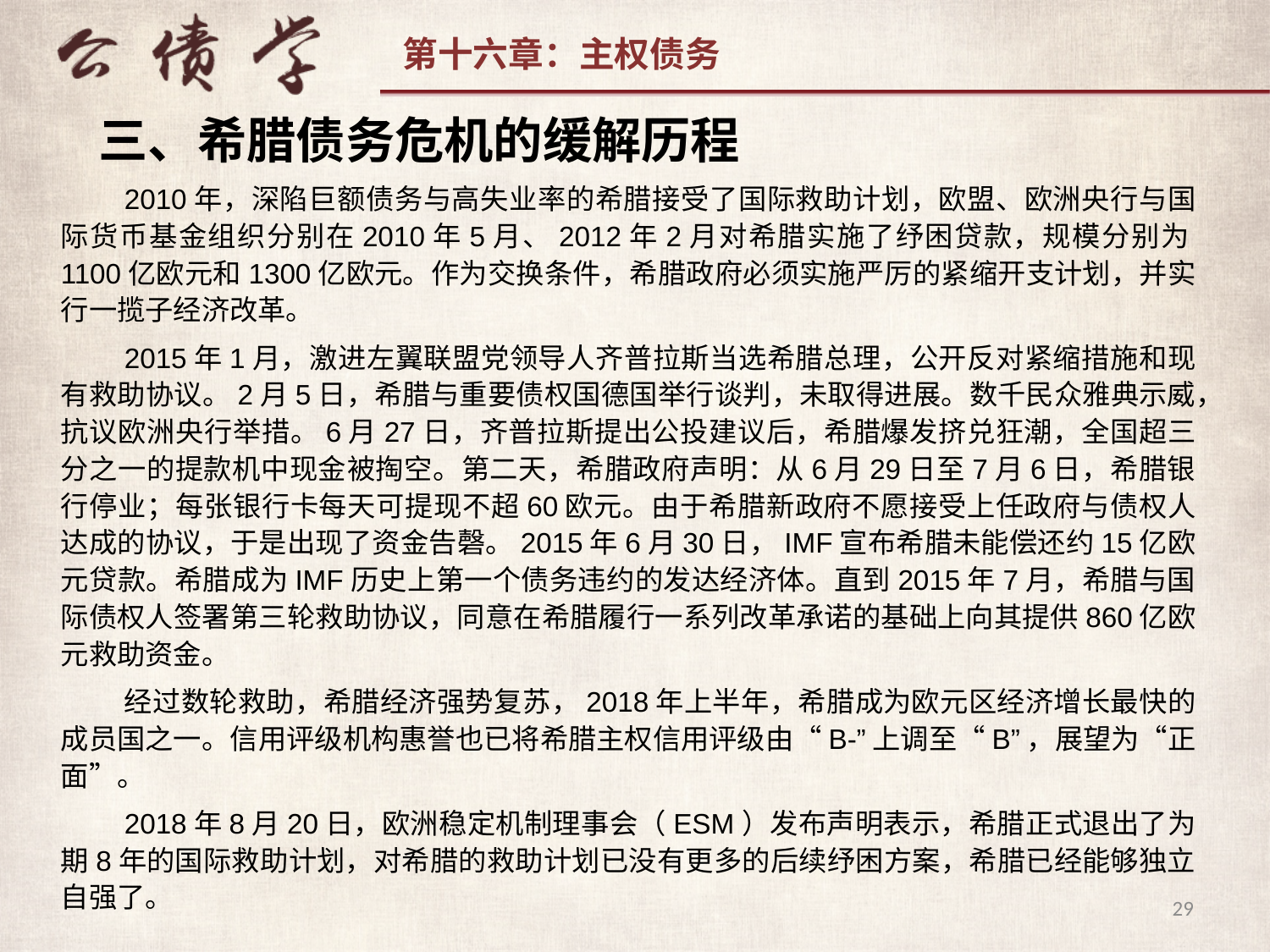

三、希腊债务危机的缓解历程
2010年，深陷巨额债务与高失业率的希腊接受了国际救助计划，欧盟、欧洲央行与国际货币基金组织分别在2010年5月、2012年2月对希腊实施了纾困贷款，规模分别为1100亿欧元和1300亿欧元。作为交换条件，希腊政府必须实施严厉的紧缩开支计划，并实行一揽子经济改革。
2015年1月，激进左翼联盟党领导人齐普拉斯当选希腊总理，公开反对紧缩措施和现有救助协议。2月5日，希腊与重要债权国德国举行谈判，未取得进展。数千民众雅典示威，抗议欧洲央行举措。6月27日，齐普拉斯提出公投建议后，希腊爆发挤兑狂潮，全国超三分之一的提款机中现金被掏空。第二天，希腊政府声明：从6月29日至7月6日，希腊银行停业；每张银行卡每天可提现不超60欧元。由于希腊新政府不愿接受上任政府与债权人达成的协议，于是出现了资金告磬。2015年6月30日，IMF宣布希腊未能偿还约15亿欧元贷款。希腊成为IMF历史上第一个债务违约的发达经济体。直到2015年7月，希腊与国际债权人签署第三轮救助协议，同意在希腊履行一系列改革承诺的基础上向其提供860亿欧元救助资金。
经过数轮救助，希腊经济强势复苏，2018年上半年，希腊成为欧元区经济增长最快的成员国之一。信用评级机构惠誉也已将希腊主权信用评级由“B-”上调至“B”，展望为“正面”。
2018年8月20日，欧洲稳定机制理事会（ESM）发布声明表示，希腊正式退出了为期8年的国际救助计划，对希腊的救助计划已没有更多的后续纾困方案，希腊已经能够独立自强了。
29